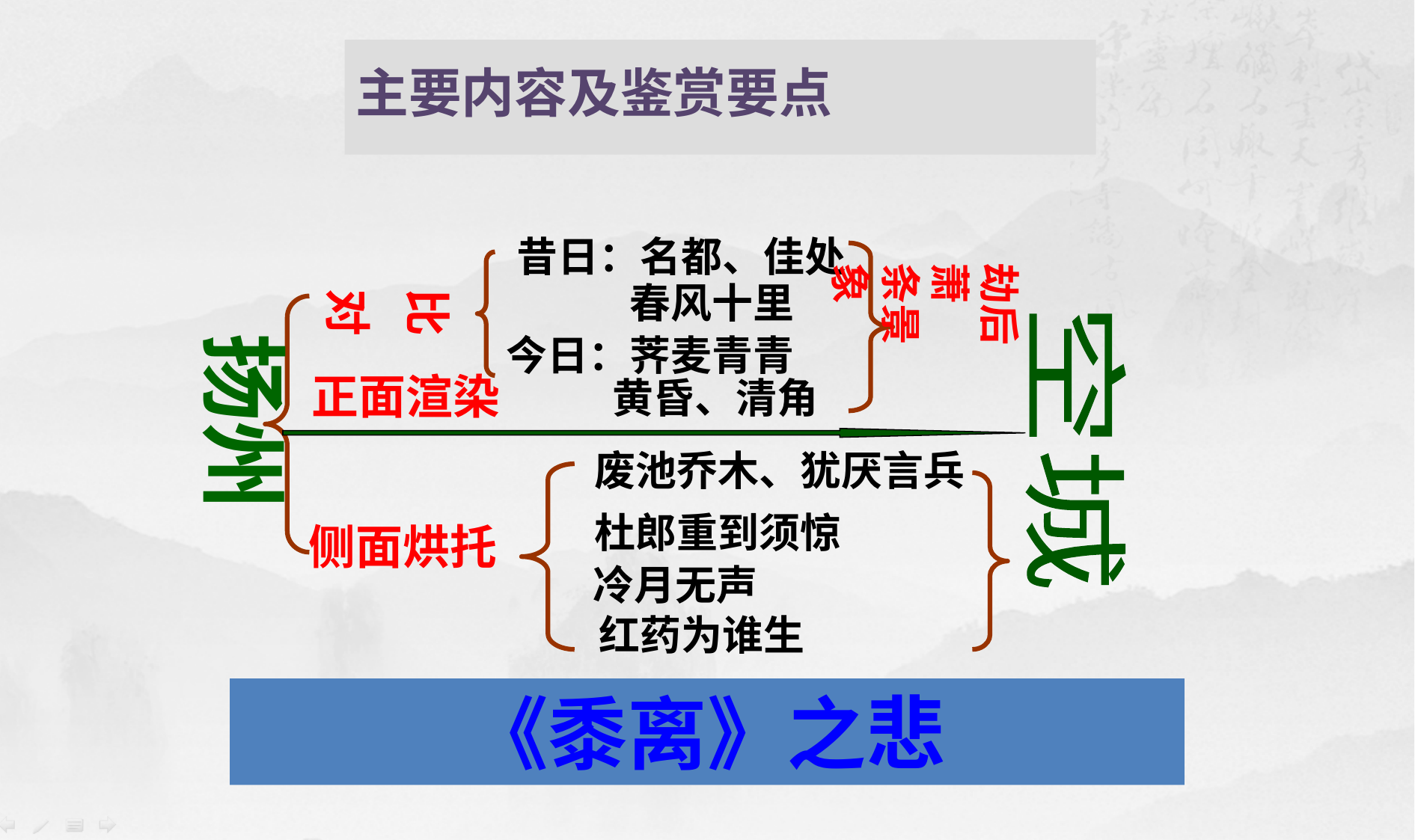

主要内容及鉴赏要点
  昔日：名都、佳处

劫后萧
条景象
春风十里
比
对

扬州
今日：荠麦青青
正面渲染
黄昏、清角
空城

废池乔木、犹厌言兵

杜郎重到须惊
侧面烘托
冷月无声
红药为谁生
《黍离》之悲